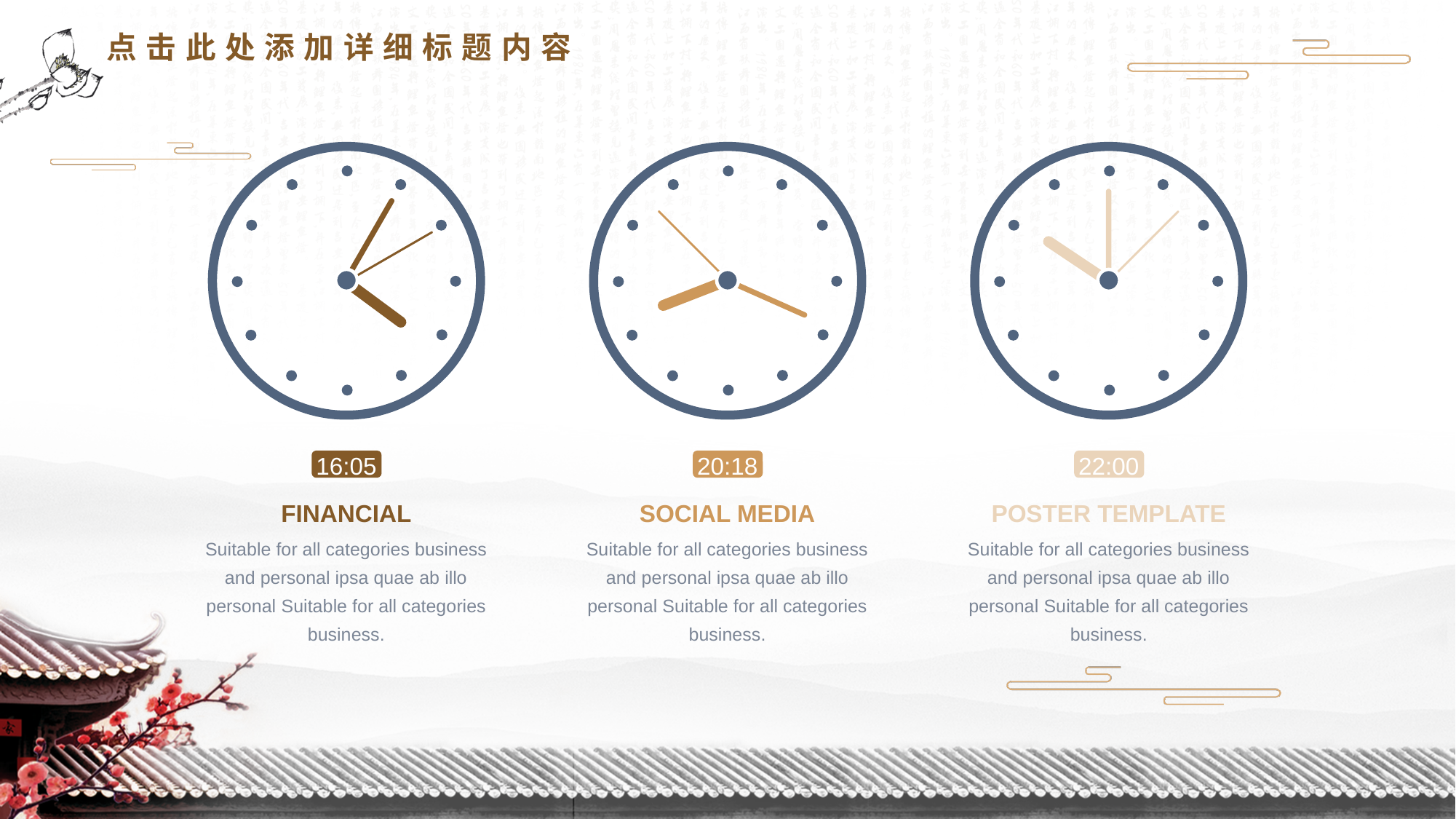

点击此处添加详细标题内容

16:05

FINANCIAL
Suitable for all categories business and personal ipsa quae ab illo personal Suitable for all categories business.
20:18

SOCIAL MEDIA
Suitable for all categories business and personal ipsa quae ab illo personal Suitable for all categories business.
22:00

POSTER TEMPLATE
Suitable for all categories business and personal ipsa quae ab illo personal Suitable for all categories business.